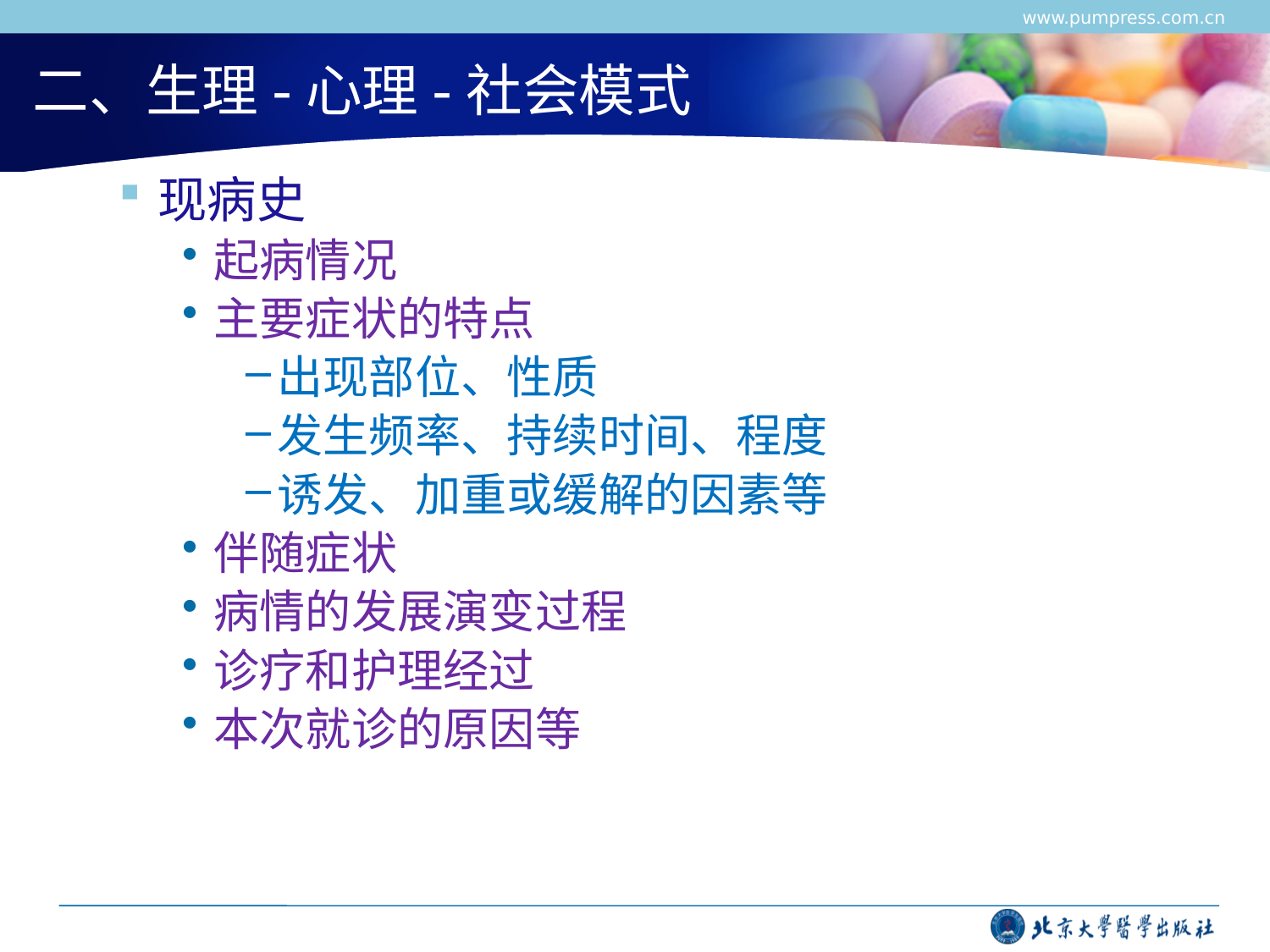

www.pumpress.com.cn
# 二、生理-心理-社会模式
现病史
起病情况
主要症状的特点
出现部位、性质
发生频率、持续时间、程度
诱发、加重或缓解的因素等
伴随症状
病情的发展演变过程
诊疗和护理经过
本次就诊的原因等